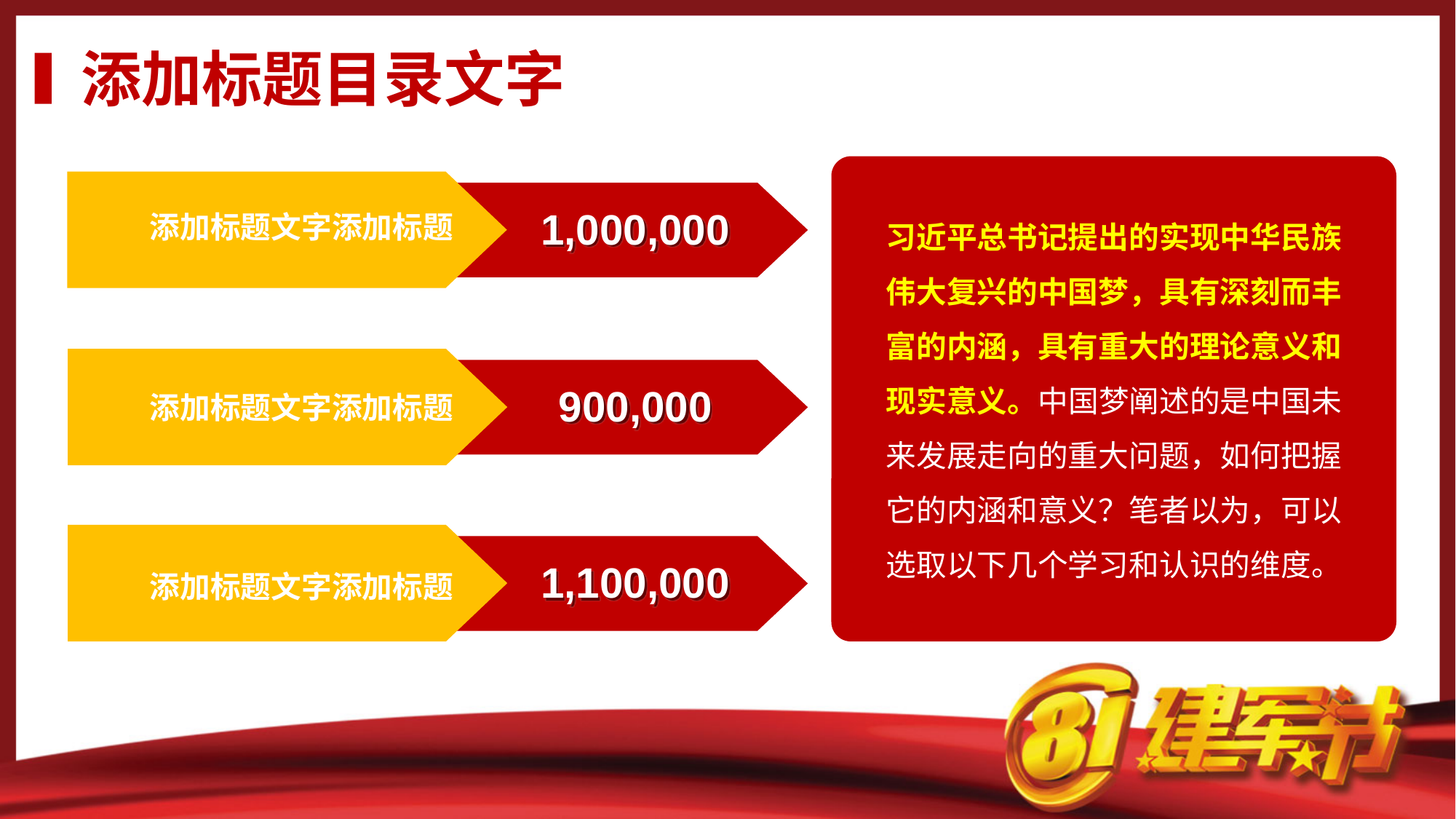

添加标题目录文字

习近平总书记提出的实现中华民族伟大复兴的中国梦，具有深刻而丰富的内涵，具有重大的理论意义和现实意义。中国梦阐述的是中国未来发展走向的重大问题，如何把握它的内涵和意义？笔者以为，可以选取以下几个学习和认识的维度。
1,000,000
添加标题文字添加标题

900,000
添加标题文字添加标题

1,100,000
添加标题文字添加标题